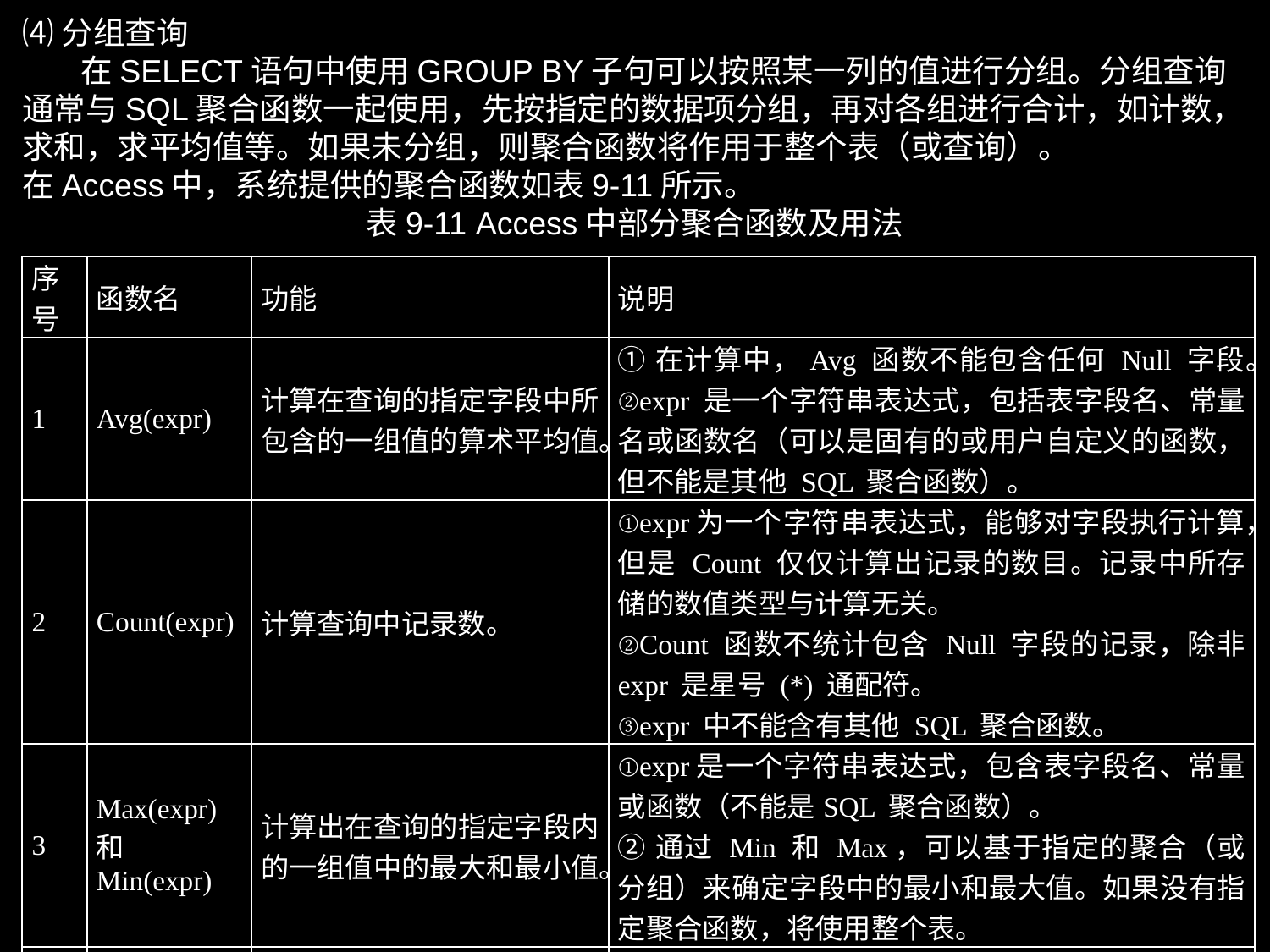

⑷分组查询
       在SELECT语句中使用GROUP BY子句可以按照某一列的值进行分组。分组查询通常与SQL聚合函数一起使用，先按指定的数据项分组，再对各组进行合计，如计数，求和，求平均值等。如果未分组，则聚合函数将作用于整个表（或查询）。
在Access中，系统提供的聚合函数如表9-11所示。
表9-11 Access中部分聚合函数及用法
| 序号 | 函数名 | 功能 | 说明 |
| --- | --- | --- | --- |
| 1 | Avg(expr) | 计算在查询的指定字段中所包含的一组值的算术平均值。 | ①在计算中，Avg 函数不能包含任何 Null 字段。 ②expr 是一个字符串表达式，包括表字段名、常量名或函数名（可以是固有的或用户自定义的函数，但不能是其他 SQL 聚合函数）。 |
| 2 | Count(expr) | 计算查询中记录数。 | ①expr为一个字符串表达式，能够对字段执行计算，但是 Count 仅仅计算出记录的数目。记录中所存储的数值类型与计算无关。 ②Count 函数不统计包含 Null 字段的记录，除非 expr 是星号 (\*) 通配符。 ③expr 中不能含有其他 SQL 聚合函数。 |
| 3 | Max(expr) 和 Min(expr) | 计算出在查询的指定字段内的一组值中的最大和最小值。 | ①expr是一个字符串表达式，包含表字段名、常量或函数（不能是SQL 聚合函数）。 ②通过 Min 和 Max，可以基于指定的聚合（或分组）来确定字段中的最小和最大值。如果没有指定聚合函数，将使用整个表。 |
| 4 | Sum(expr) | 计算查询中指定字段中所包含的一组值的总和。 | ①Sum 函数将忽略包含 Null 字段的记录。 ②expr是一个字符串表达式，包数字段名、常量或函数（但不能有SQL 聚合函数）。 |